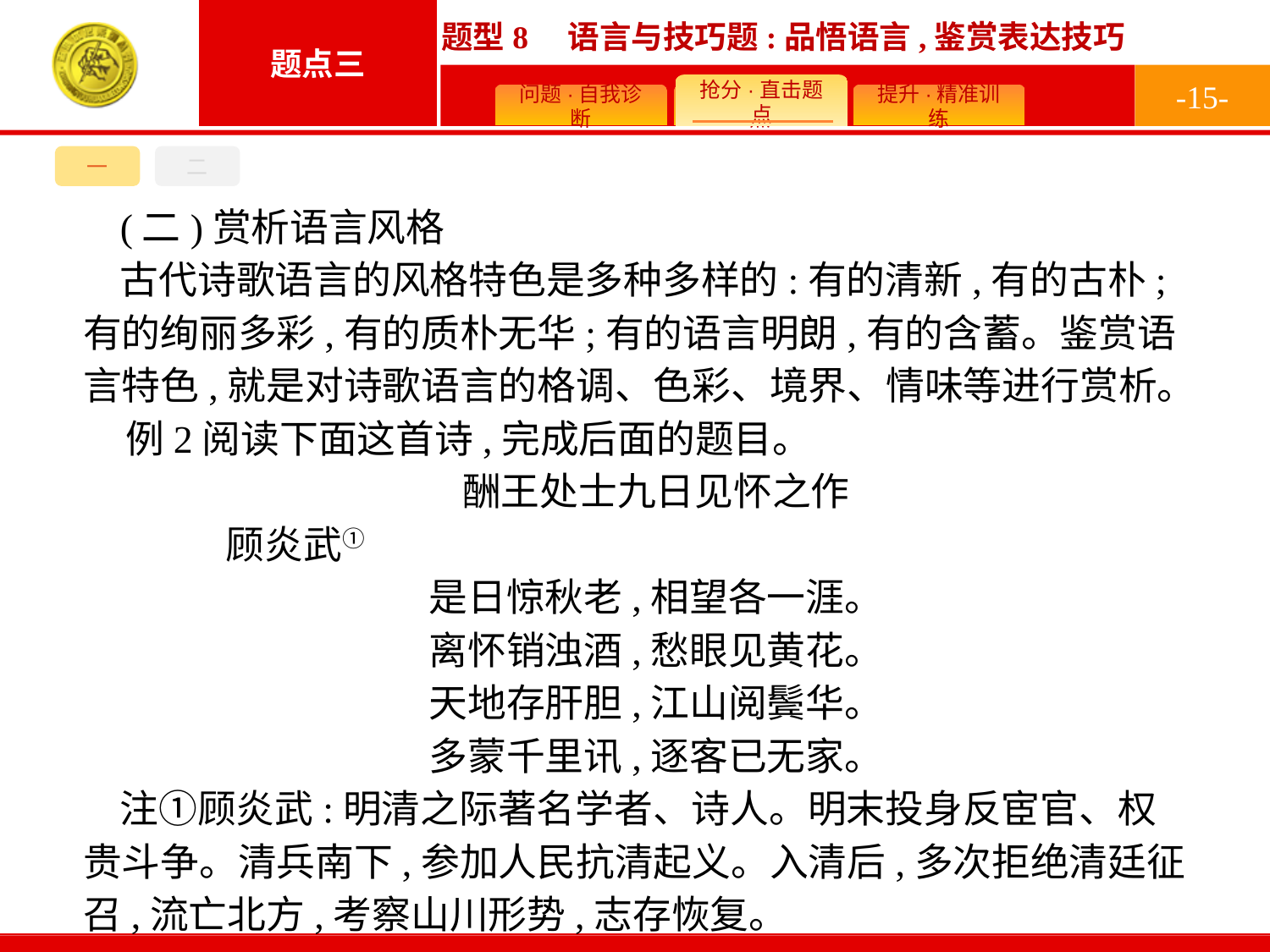

-15-
一
二
(二)赏析语言风格
古代诗歌语言的风格特色是多种多样的:有的清新,有的古朴;有的绚丽多彩,有的质朴无华;有的语言明朗,有的含蓄。鉴赏语言特色,就是对诗歌语言的格调、色彩、境界、情味等进行赏析。
例2阅读下面这首诗,完成后面的题目。
酬王处士九日见怀之作
	顾炎武①
是日惊秋老,相望各一涯。
离怀销浊酒,愁眼见黄花。
天地存肝胆,江山阅鬓华。
多蒙千里讯,逐客已无家。
注①顾炎武:明清之际著名学者、诗人。明末投身反宦官、权贵斗争。清兵南下,参加人民抗清起义。入清后,多次拒绝清廷征召,流亡北方,考察山川形势,志存恢复。